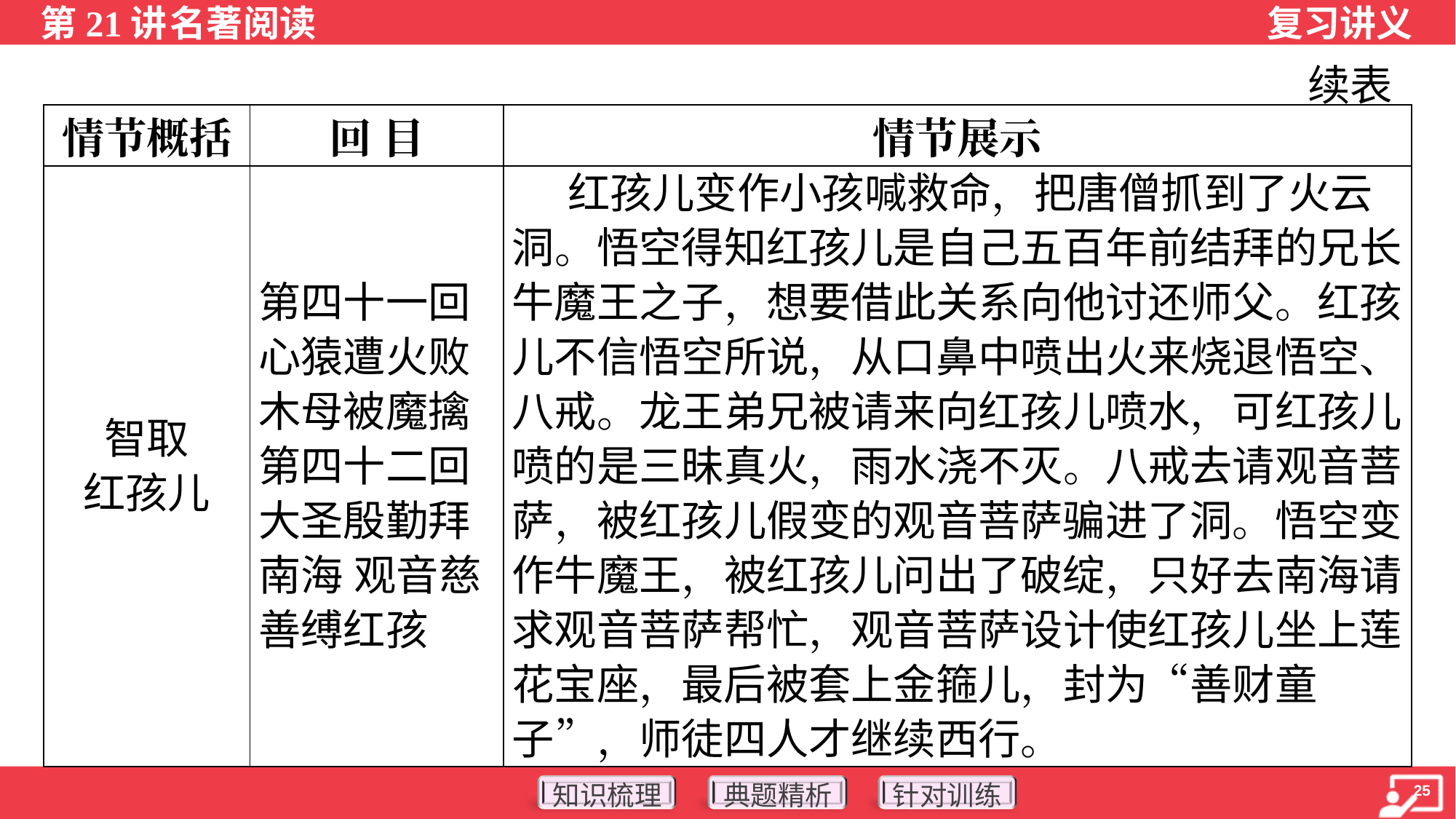

续表
| 情节概括 | 回 目 | 情节展示 |
| --- | --- | --- |
| 智取 红孩儿 | 第四十一回 心猿遭火败 木母被魔擒 第四十二回 大圣殷勤拜南海 观音慈善缚红孩 | 红孩儿变作小孩喊救命，把唐僧抓到了火云洞。悟空得知红孩儿是自己五百年前结拜的兄长牛魔王之子，想要借此关系向他讨还师父。红孩儿不信悟空所说，从口鼻中喷出火来烧退悟空、八戒。龙王弟兄被请来向红孩儿喷水，可红孩儿喷的是三昧真火，雨水浇不灭。八戒去请观音菩萨，被红孩儿假变的观音菩萨骗进了洞。悟空变作牛魔王，被红孩儿问出了破绽，只好去南海请求观音菩萨帮忙，观音菩萨设计使红孩儿坐上莲花宝座，最后被套上金箍儿，封为“善财童子”，师徒四人才继续西行。 |